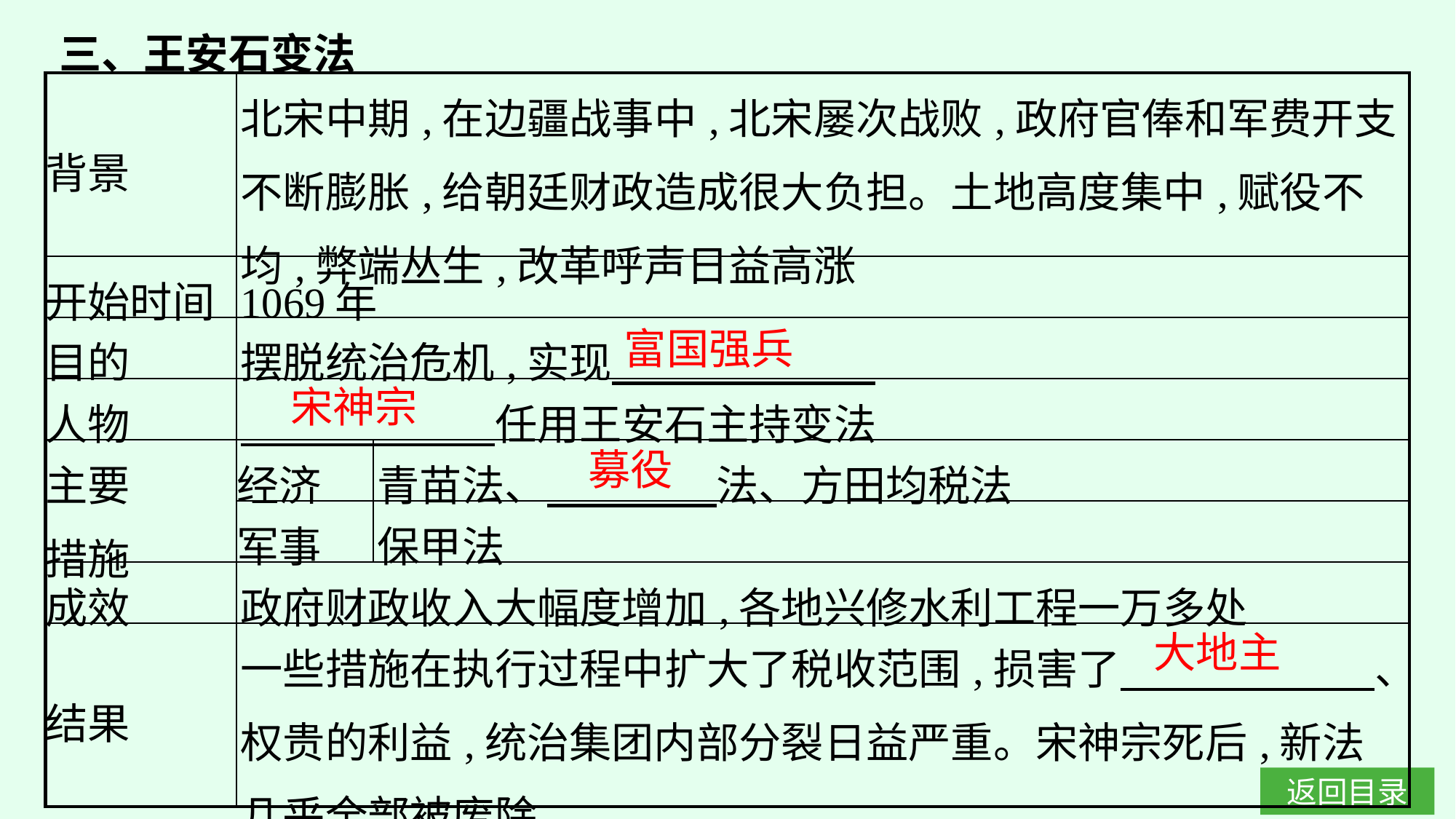

三、王安石变法
| 背景 | 北宋中期,在边疆战事中,北宋屡次战败,政府官俸和军费开支不断膨胀,给朝廷财政造成很大负担。土地高度集中,赋役不均,弊端丛生,改革呼声日益高涨 |  |
| --- | --- | --- |
| 开始时间 | 1069年 |  |
| 目的 | 摆脱统治危机,实现 |  |
| 人物 | 任用王安石主持变法 |  |
| 主要 措施 | 经济 | 青苗法、　　　　法、方田均税法 |
|  | 军事 | 保甲法 |
| 成效 | 政府财政收入大幅度增加,各地兴修水利工程一万多处 |  |
| 结果 | 一些措施在执行过程中扩大了税收范围,损害了　　　　　　、权贵的利益,统治集团内部分裂日益严重。宋神宗死后,新法几乎全部被废除 |  |
富国强兵
宋神宗
募役
大地主